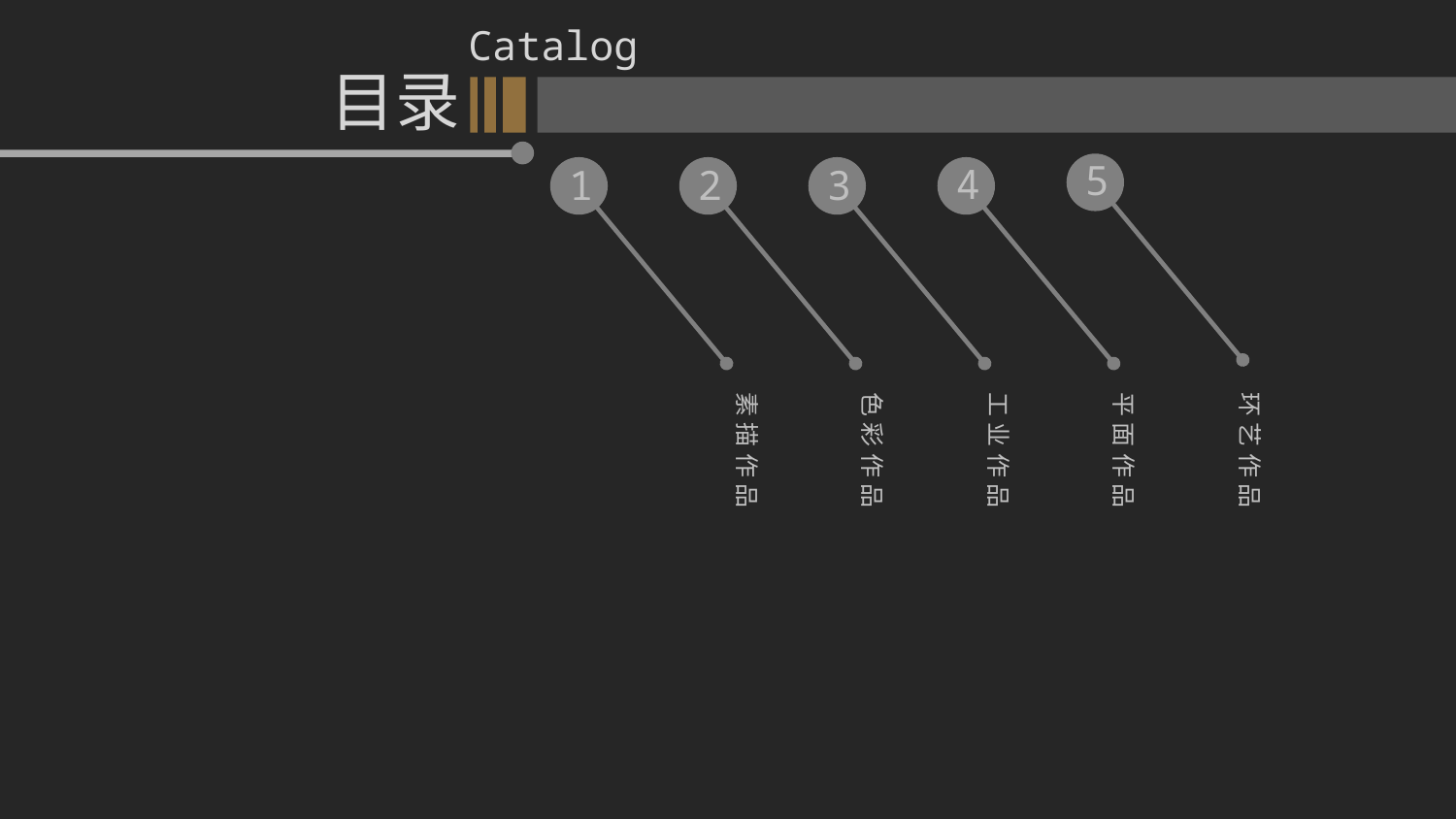

Catalog
目录

5

4
1
2
3

素描作品
色彩作品
工业作品
平面作品
环艺作品